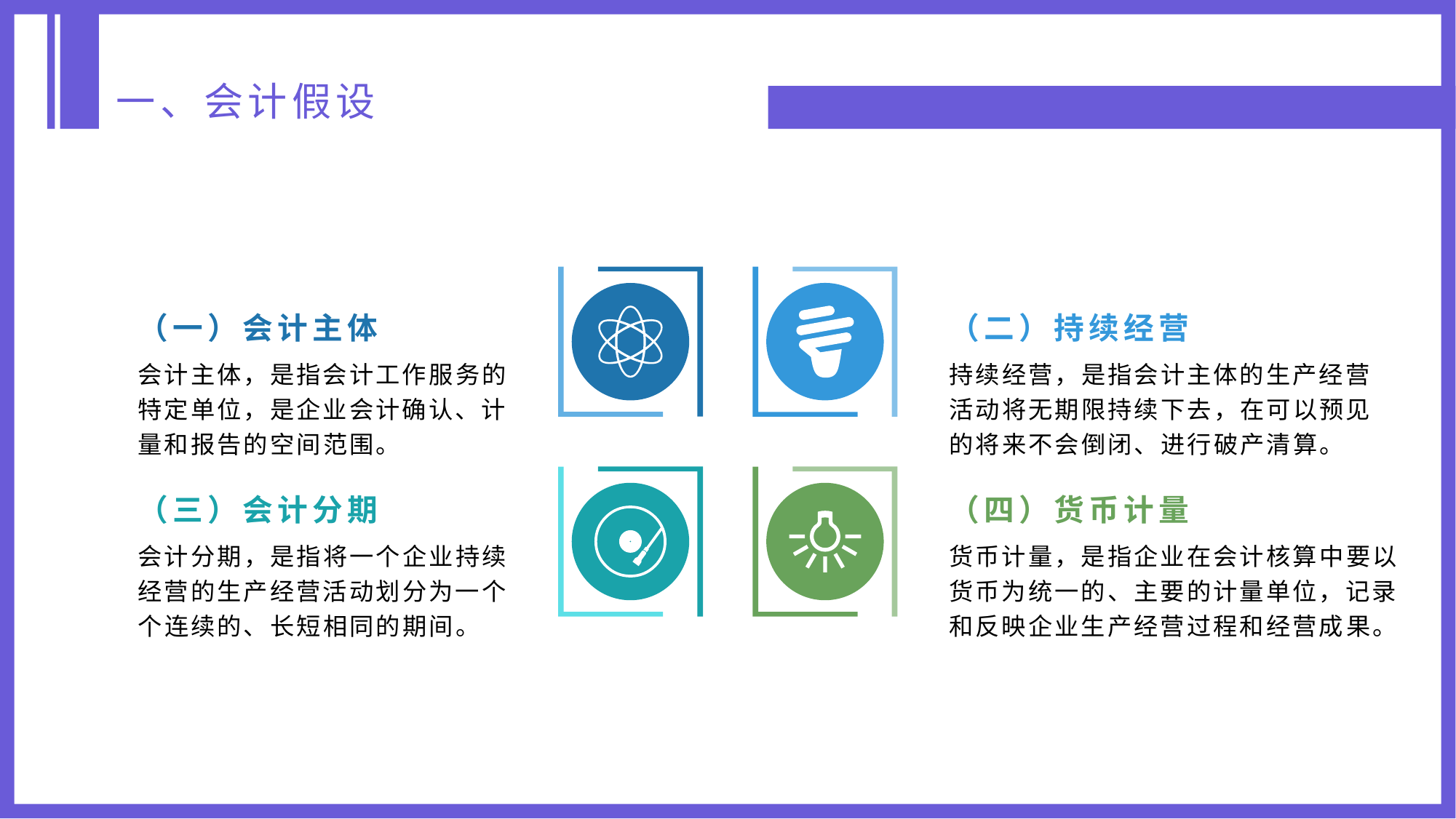

一、会计假设

（一）会计主体
（二）持续经营

会计主体，是指会计工作服务的特定单位，是企业会计确认、计量和报告的空间范围。
持续经营，是指会计主体的生产经营活动将无期限持续下去，在可以预见的将来不会倒闭、进行破产清算。

（三）会计分期
（四）货币计量

会计分期，是指将一个企业持续经营的生产经营活动划分为一个个连续的、长短相同的期间。
货币计量，是指企业在会计核算中要以货币为统一的、主要的计量单位，记录和反映企业生产经营过程和经营成果。